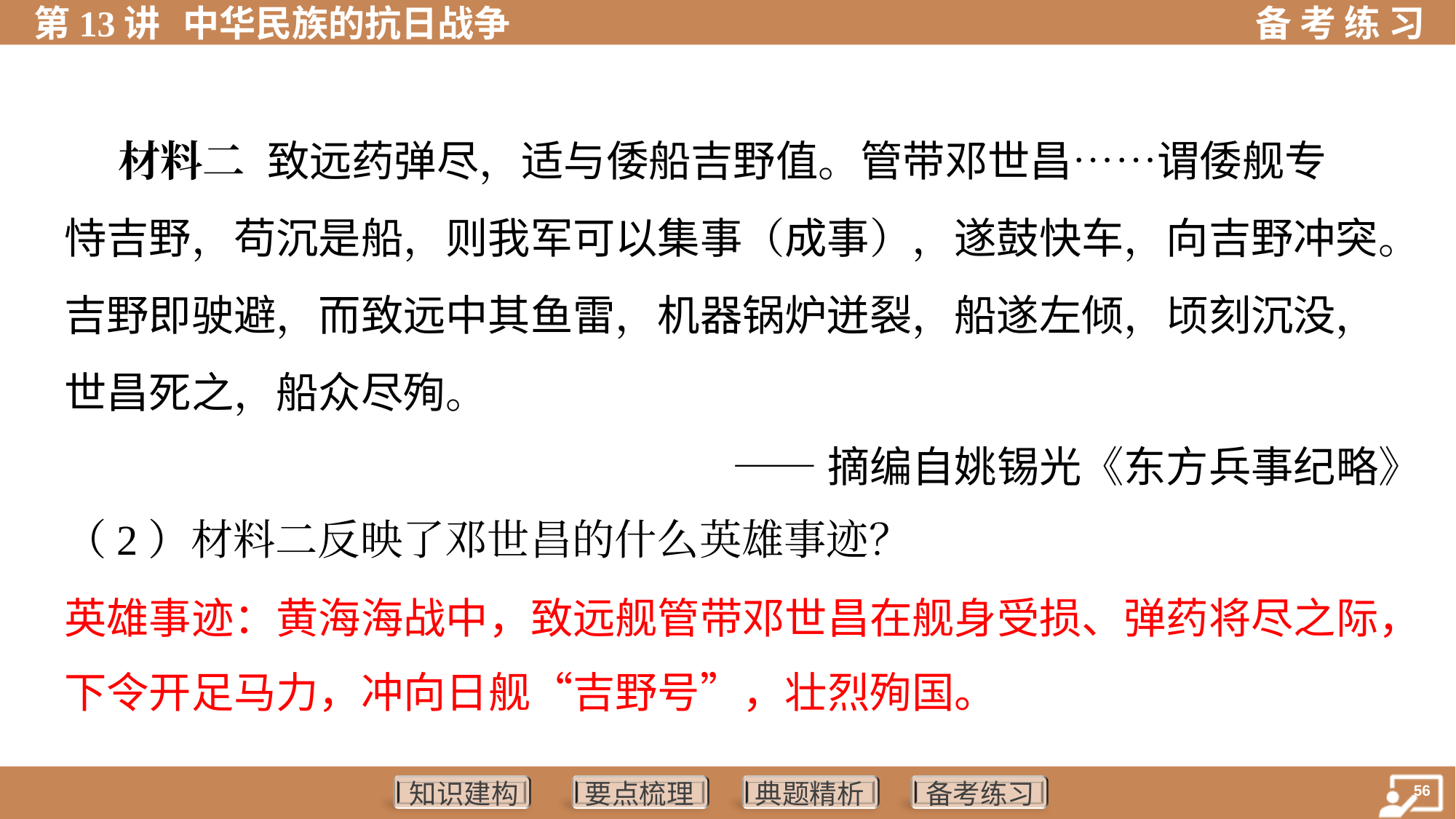

材料二  致远药弹尽，适与倭船吉野值。管带邓世昌……谓倭舰专
恃吉野，苟沉是船，则我军可以集事（成事），遂鼓快车，向吉野冲突。
吉野即驶避，而致远中其鱼雷，机器锅炉迸裂，船遂左倾，顷刻沉没，
世昌死之，船众尽殉。
——摘编自姚锡光《东方兵事纪略》
（2）材料二反映了邓世昌的什么英雄事迹？
英雄事迹：黄海海战中，致远舰管带邓世昌在舰身受损、弹药将尽之际，
下令开足马力，冲向日舰“吉野号”，壮烈殉国。